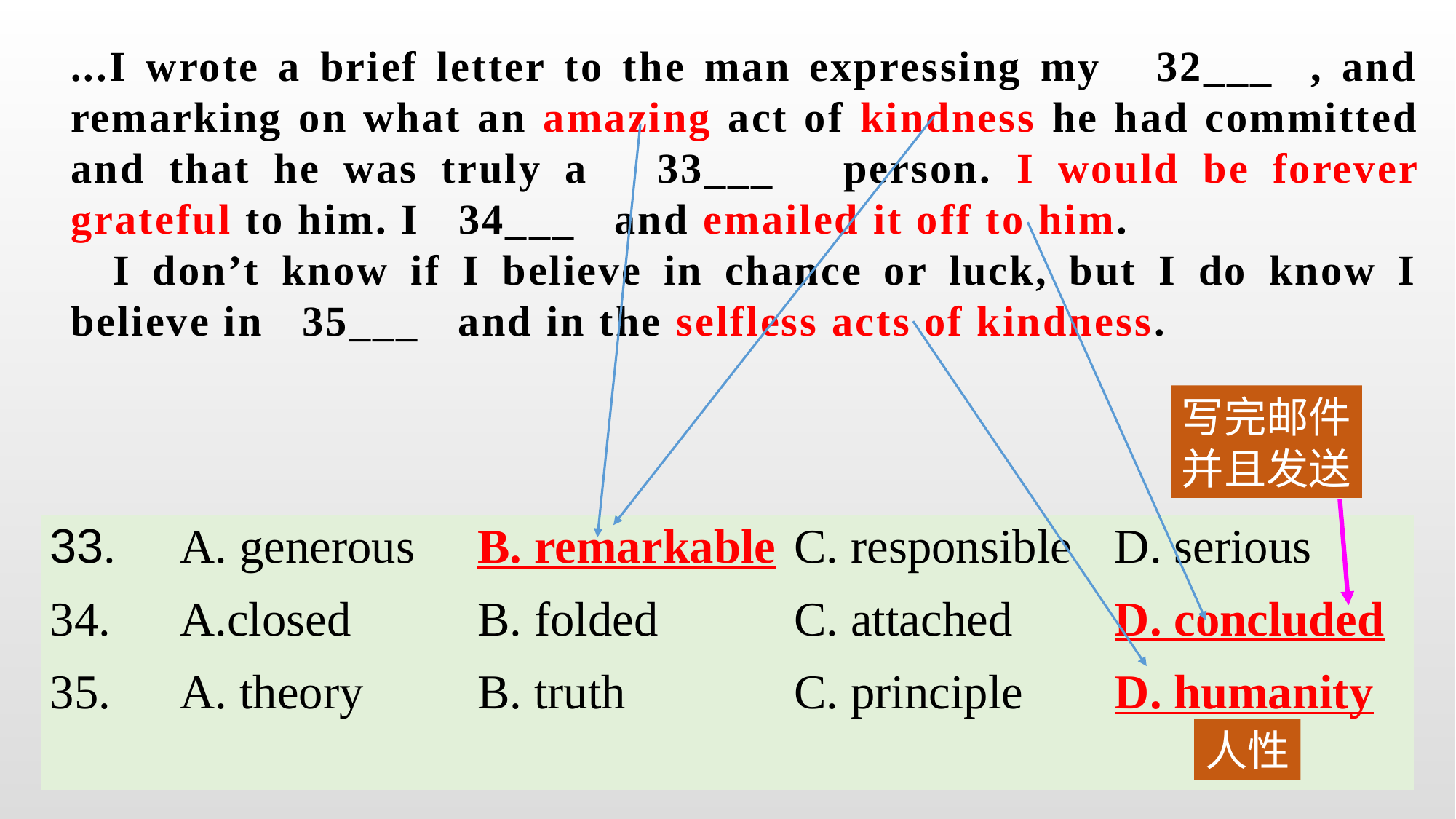

...I wrote a brief letter to the man expressing my   32___  , and remarking on what an amazing act of kindness he had committed and that he was truly a   33___   person. I would be forever grateful to him. I   34___   and emailed it off to him.
  I don’t know if I believe in chance or luck, but I do know I believe in   35___   and in the selfless acts of kindness.

写完邮件
并且发送

| 33. | A. generous | B. remarkable | C. responsible | D. serious |
| --- | --- | --- | --- | --- |
| 34. | A.closed | B. folded | C. attached | D. concluded |
| 35. | A. theory | B. truth | C. principle | D. humanity |
人性